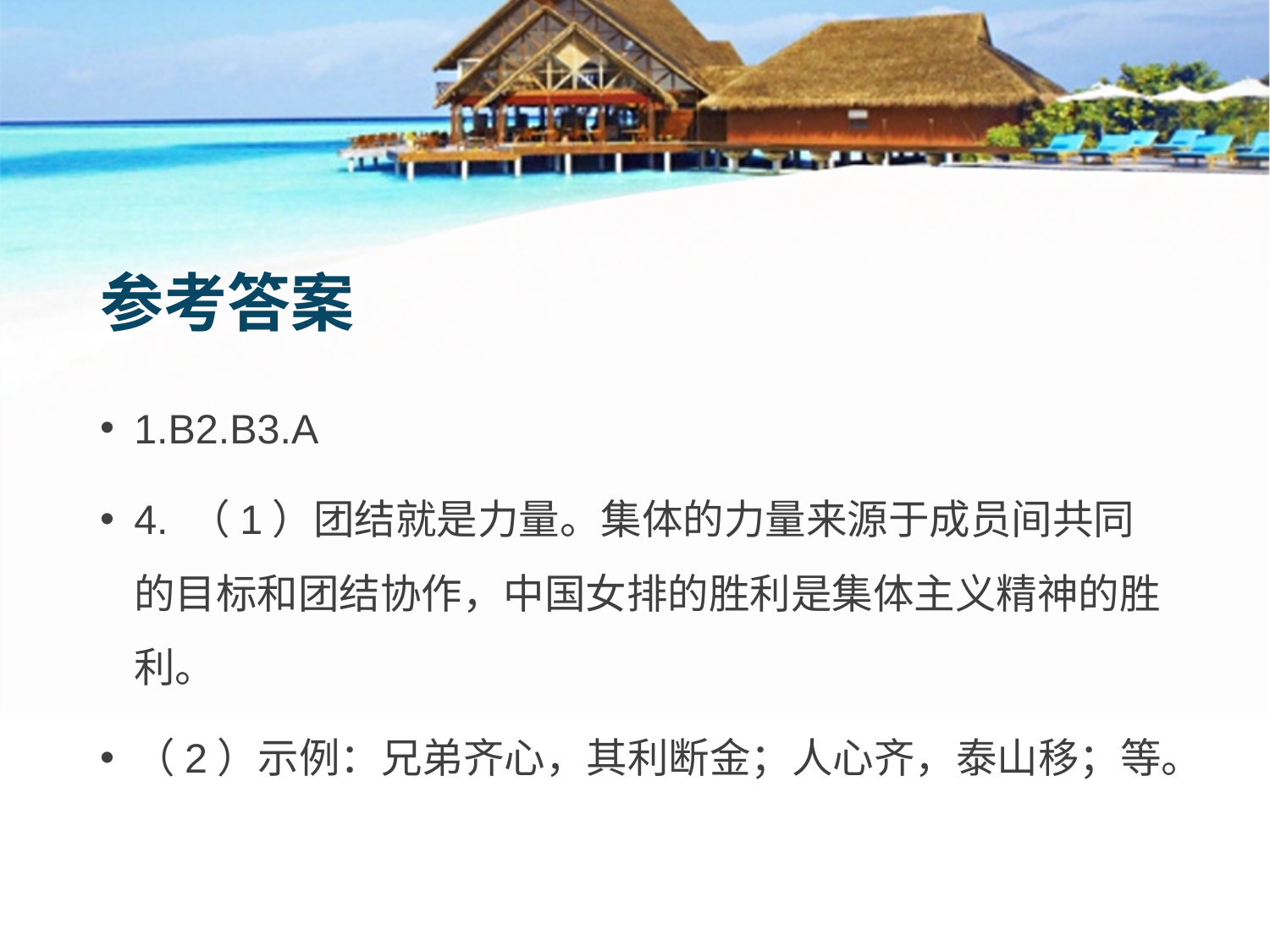

参考答案
1.B2.B3.A
4. （1）团结就是力量。集体的力量来源于成员间共同的目标和团结协作，中国女排的胜利是集体主义精神的胜利。
（2）示例：兄弟齐心，其利断金；人心齐，泰山移；等。